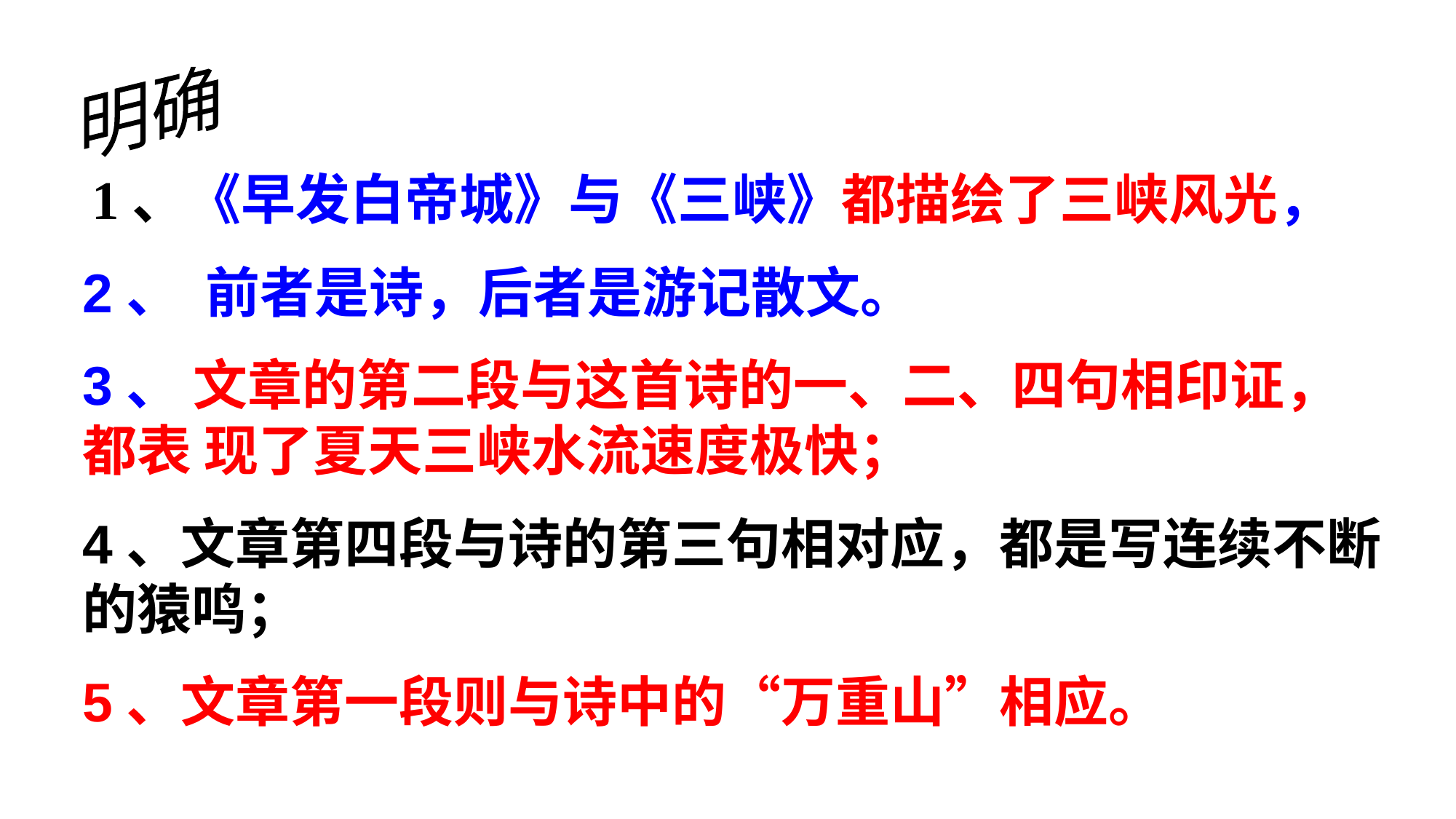

明确
 1、《早发白帝城》与《三峡》都描绘了三峡风光，
2、  前者是诗，后者是游记散文。
3、 文章的第二段与这首诗的一、二、四句相印证，都表 现了夏天三峡水流速度极快；
4、文章第四段与诗的第三句相对应，都是写连续不断的猿鸣；
5、文章第一段则与诗中的“万重山”相应。